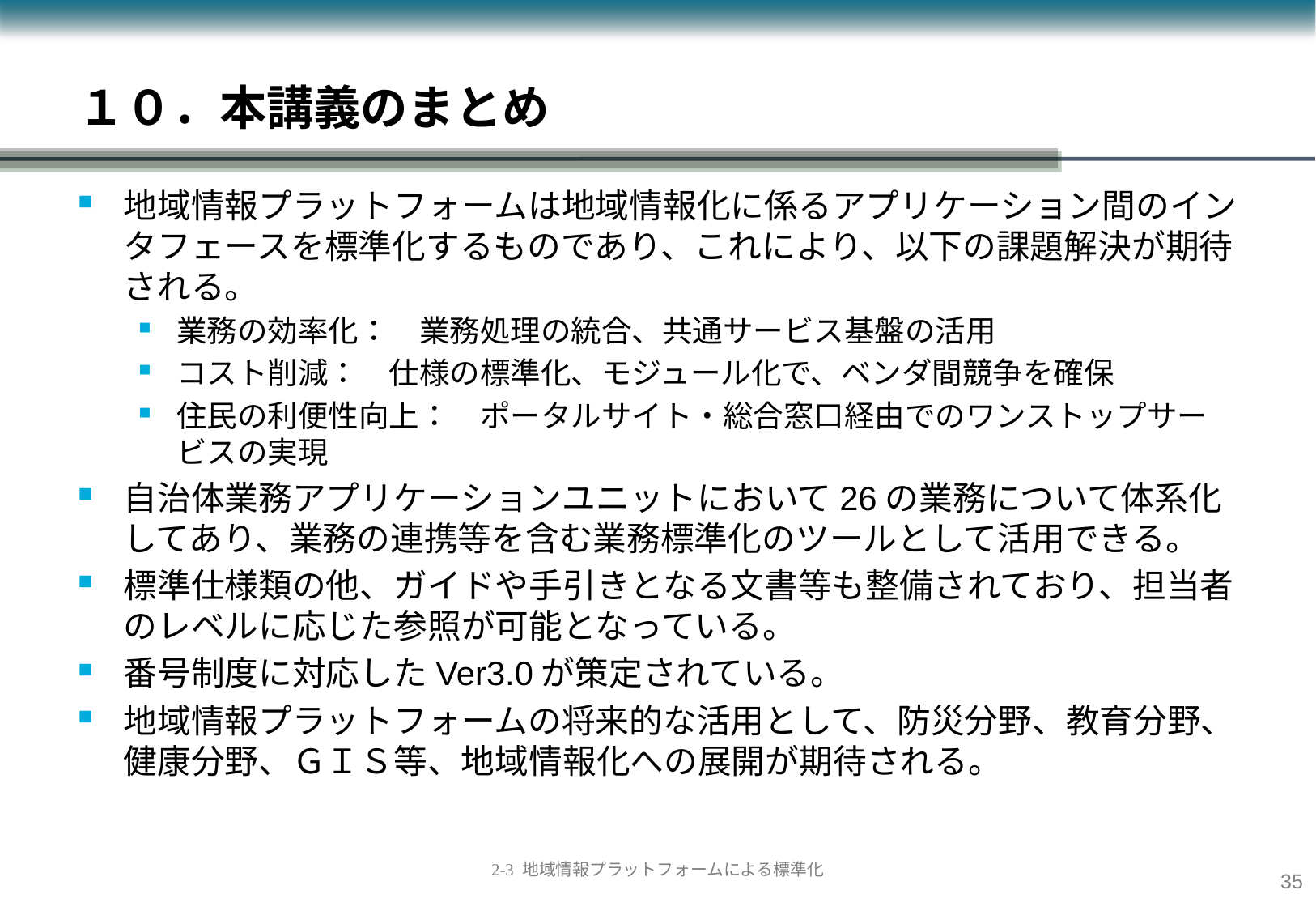

１０．本講義のまとめ
地域情報プラットフォームは地域情報化に係るアプリケーション間のインタフェースを標準化するものであり、これにより、以下の課題解決が期待される。
業務の効率化：　業務処理の統合、共通サービス基盤の活用
コスト削減：　仕様の標準化、モジュール化で、ベンダ間競争を確保
住民の利便性向上：　ポータルサイト・総合窓口経由でのワンストップサービスの実現
自治体業務アプリケーションユニットにおいて26の業務について体系化してあり、業務の連携等を含む業務標準化のツールとして活用できる。
標準仕様類の他、ガイドや手引きとなる文書等も整備されており、担当者のレベルに応じた参照が可能となっている。
番号制度に対応したVer3.0が策定されている。
地域情報プラットフォームの将来的な活用として、防災分野、教育分野、健康分野、ＧＩＳ等、地域情報化への展開が期待される。
35
2-3 地域情報プラットフォームによる標準化